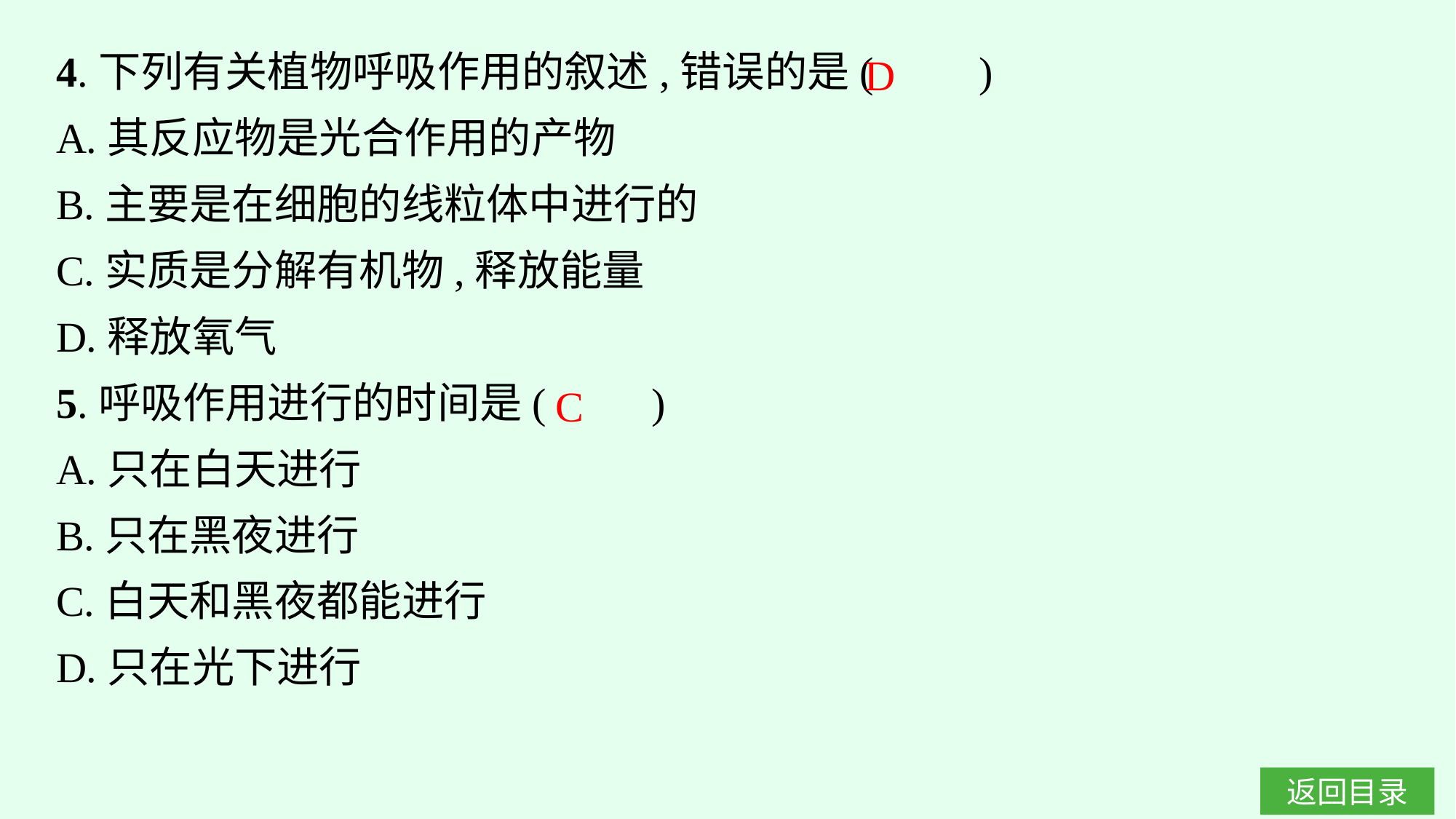

4.下列有关植物呼吸作用的叙述,错误的是(　　)
A.其反应物是光合作用的产物
B.主要是在细胞的线粒体中进行的
C.实质是分解有机物,释放能量
D.释放氧气
5.呼吸作用进行的时间是(　　)
A.只在白天进行
B.只在黑夜进行
C.白天和黑夜都能进行
D.只在光下进行
D
C